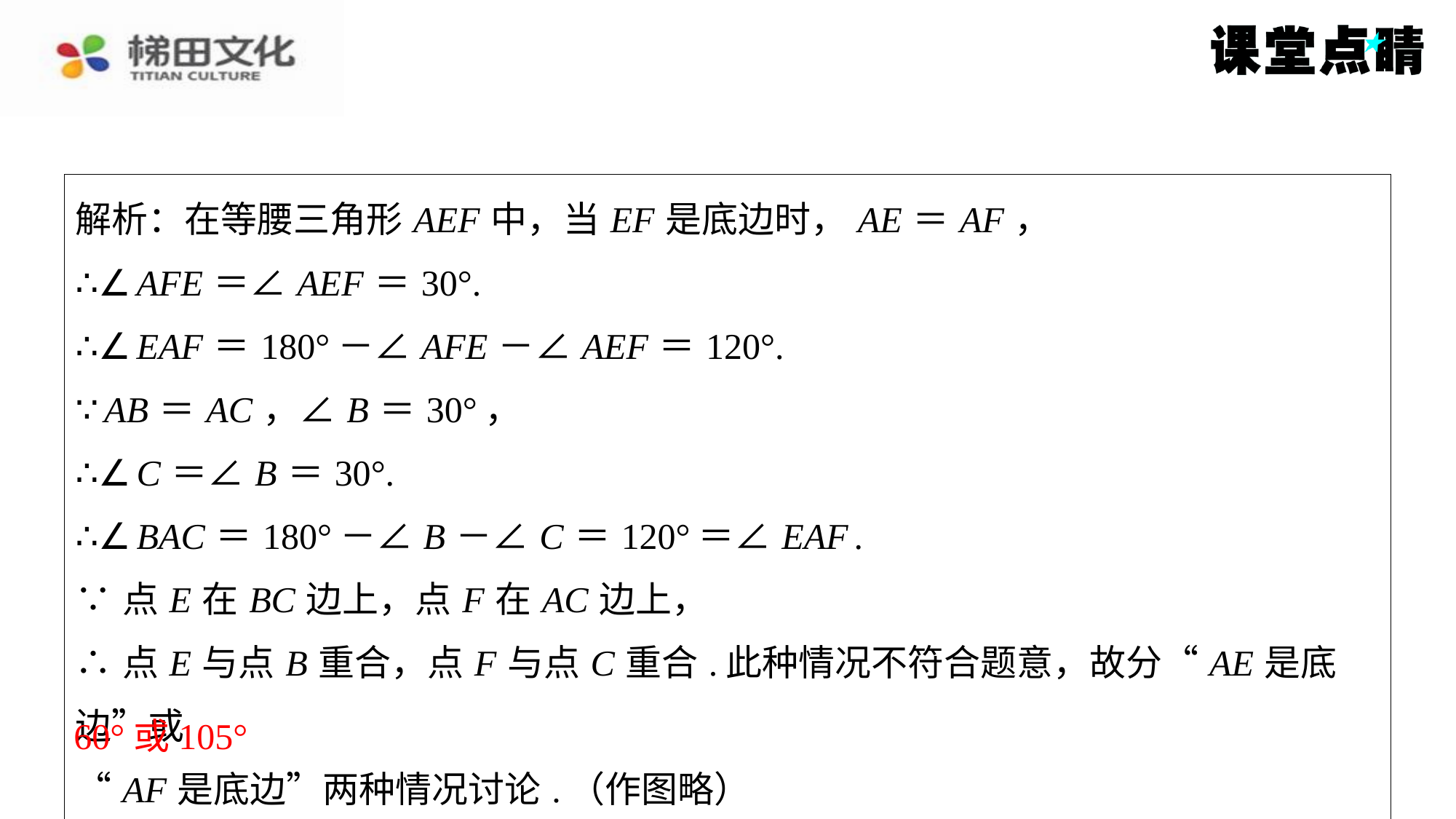

| 解析：在等腰三角形 AEF 中，当 EF 是底边时， AE ＝ AF ， ∴∠ AFE ＝∠ AEF ＝30°. ∴∠ EAF ＝180°－∠ AFE －∠ AEF ＝120°. ∵ AB ＝ AC ，∠ B ＝30°， ∴∠ C ＝∠ B ＝30°. ∴∠ BAC ＝180°－∠ B －∠ C ＝120°＝∠ EAF . ∵点 E 在 BC 边上，点 F 在 AC 边上， ∴点 E 与点 B 重合，点 F 与点 C 重合.此种情况不符合题意，故分“ AE 是底边”或 “ AF 是底边”两种情况讨论.（作图略） 答题区： 60°或105° |
| --- |
60°或105°